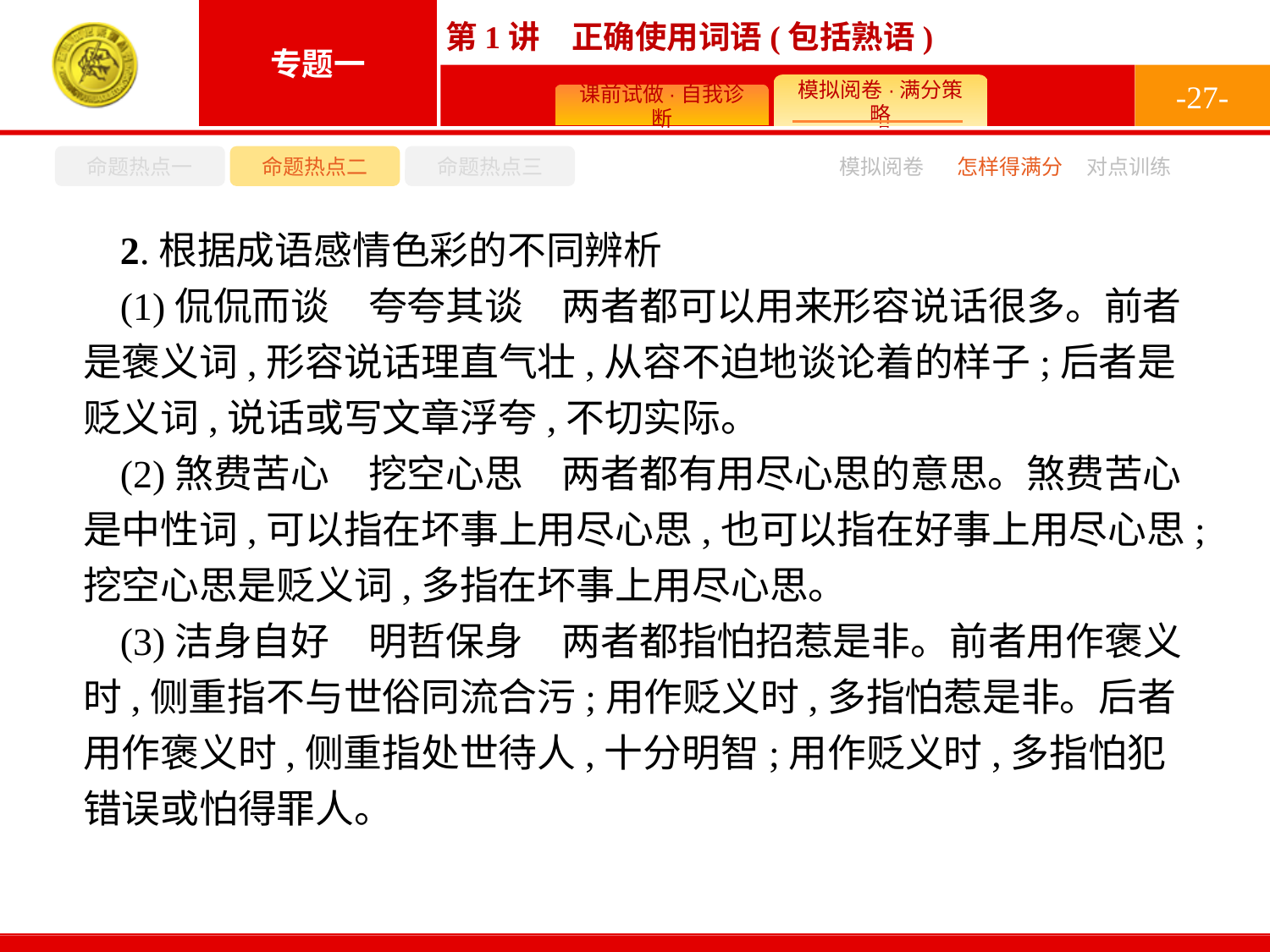

-27-
命题热点一
命题热点二
命题热点三
怎样得满分
模拟阅卷
对点训练
2.根据成语感情色彩的不同辨析
(1)侃侃而谈　夸夸其谈　两者都可以用来形容说话很多。前者是褒义词,形容说话理直气壮,从容不迫地谈论着的样子;后者是贬义词,说话或写文章浮夸,不切实际。
(2)煞费苦心　挖空心思　两者都有用尽心思的意思。煞费苦心是中性词,可以指在坏事上用尽心思,也可以指在好事上用尽心思;挖空心思是贬义词,多指在坏事上用尽心思。
(3)洁身自好　明哲保身　两者都指怕招惹是非。前者用作褒义时,侧重指不与世俗同流合污;用作贬义时,多指怕惹是非。后者用作褒义时,侧重指处世待人,十分明智;用作贬义时,多指怕犯错误或怕得罪人。